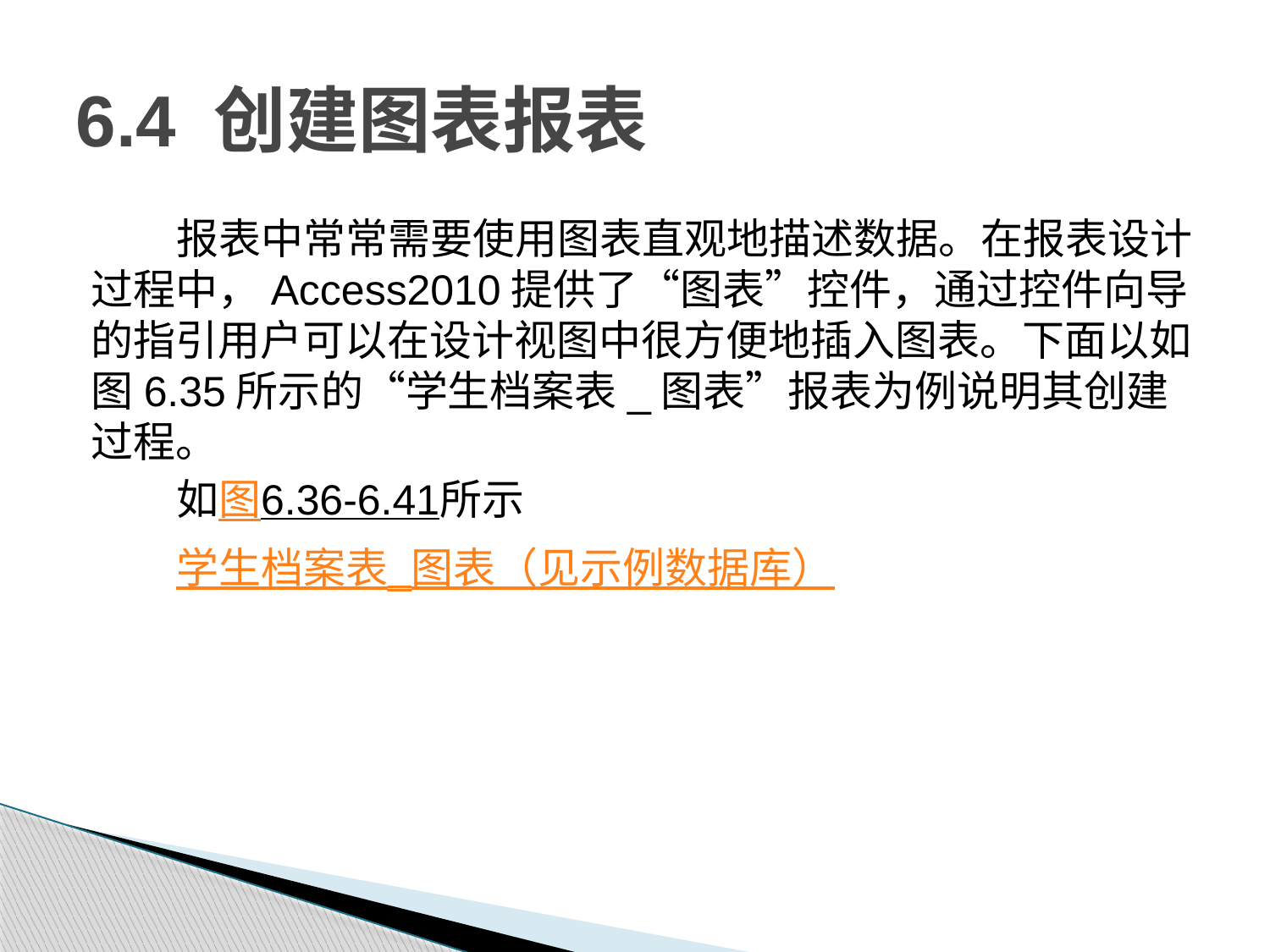

# 6.4 创建图表报表
报表中常常需要使用图表直观地描述数据。在报表设计过程中，Access2010提供了“图表”控件，通过控件向导的指引用户可以在设计视图中很方便地插入图表。下面以如图6.35所示的“学生档案表_图表”报表为例说明其创建过程。
如图6.36-6.41所示
学生档案表_图表（见示例数据库）